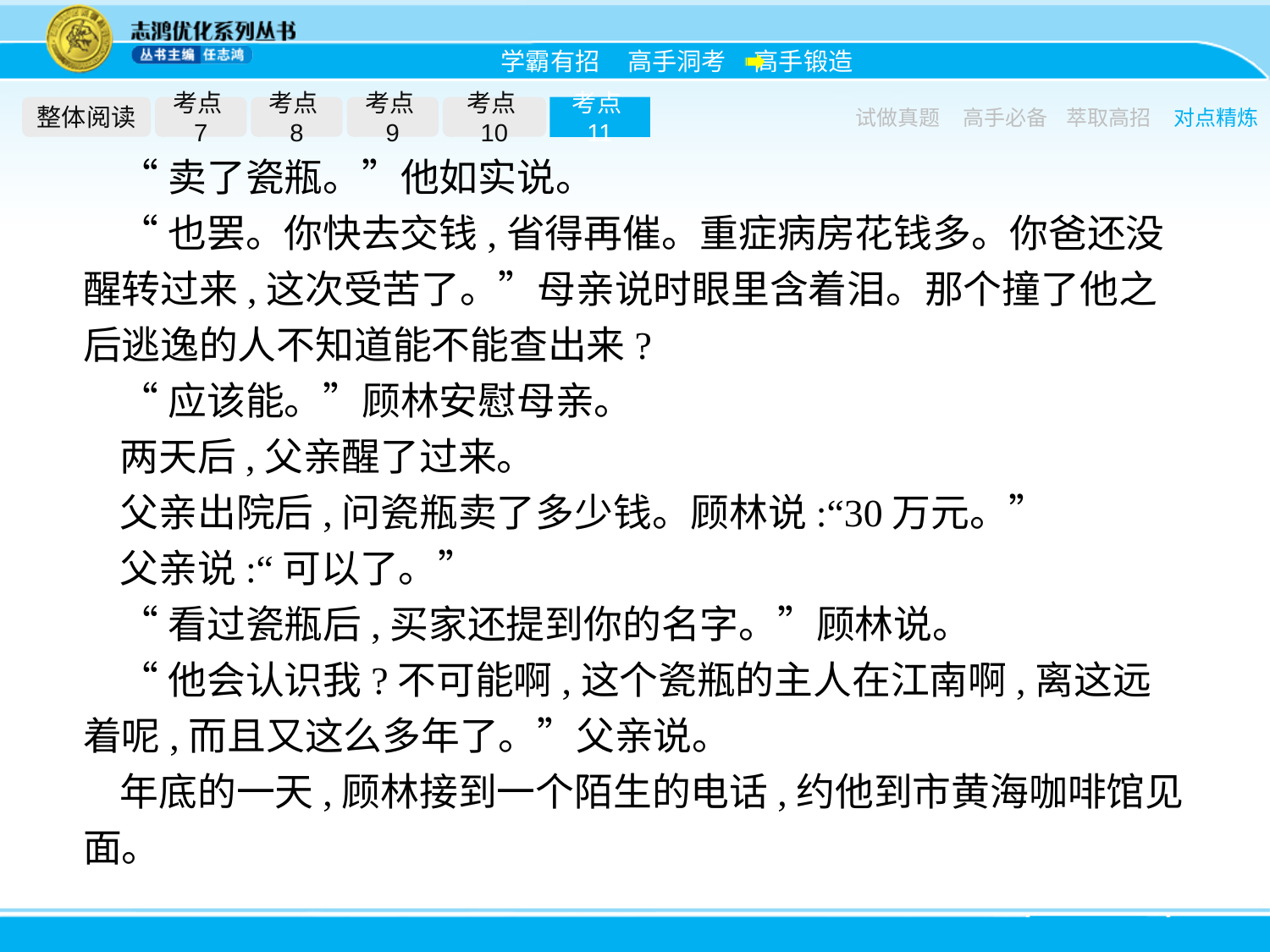

整体阅读
考点7
考点8
考点9
考点10
考点11
试做真题
高手必备
萃取高招
对点精炼
“卖了瓷瓶。”他如实说。
“也罢。你快去交钱,省得再催。重症病房花钱多。你爸还没醒转过来,这次受苦了。”母亲说时眼里含着泪。那个撞了他之后逃逸的人不知道能不能查出来?
“应该能。”顾林安慰母亲。
两天后,父亲醒了过来。
父亲出院后,问瓷瓶卖了多少钱。顾林说:“30万元。”
父亲说:“可以了。”
“看过瓷瓶后,买家还提到你的名字。”顾林说。
“他会认识我?不可能啊,这个瓷瓶的主人在江南啊,离这远着呢,而且又这么多年了。”父亲说。
年底的一天,顾林接到一个陌生的电话,约他到市黄海咖啡馆见面。